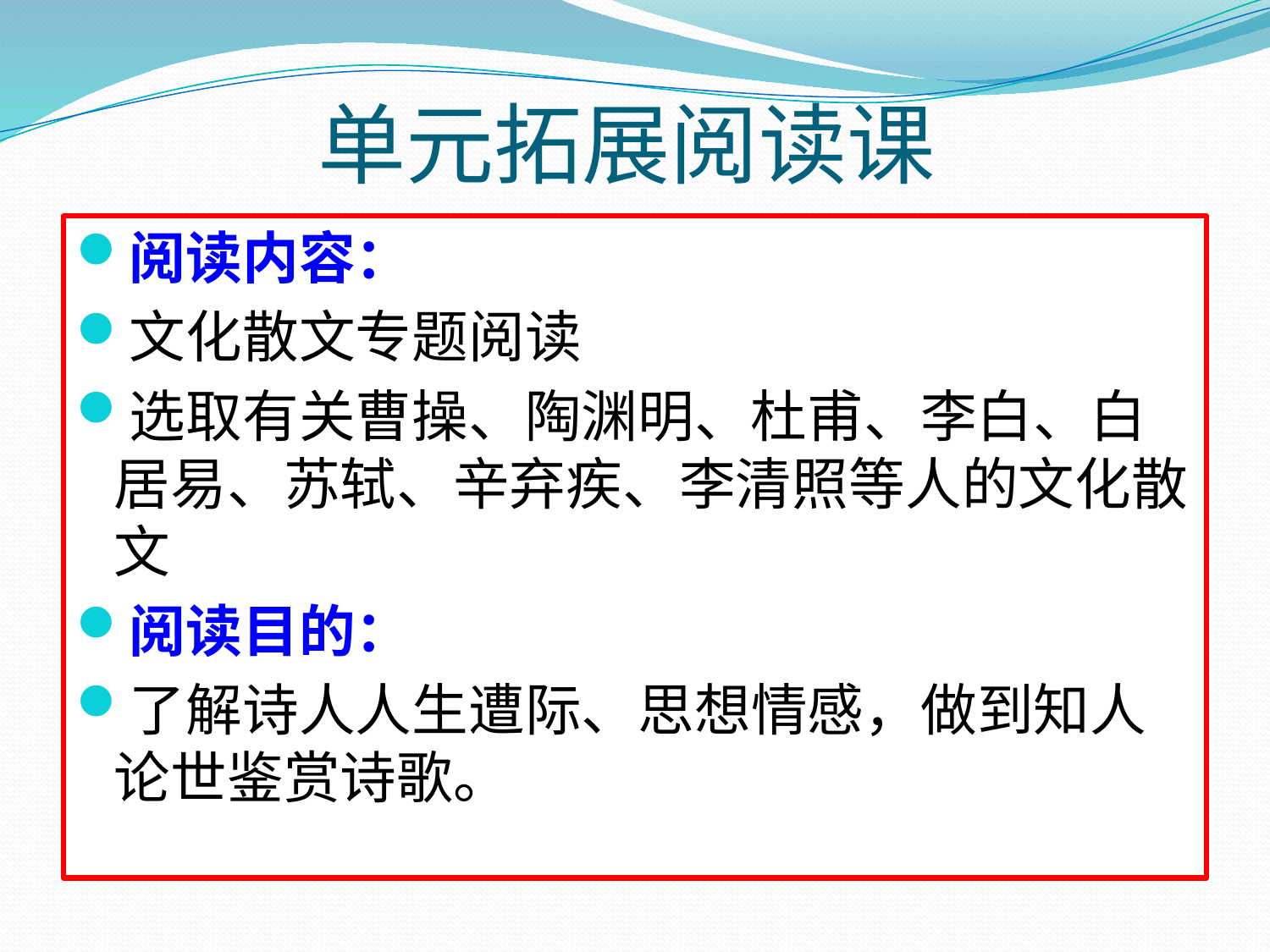

# 单元拓展阅读课
阅读内容：
文化散文专题阅读
选取有关曹操、陶渊明、杜甫、李白、白居易、苏轼、辛弃疾、李清照等人的文化散文
阅读目的：
了解诗人人生遭际、思想情感，做到知人论世鉴赏诗歌。